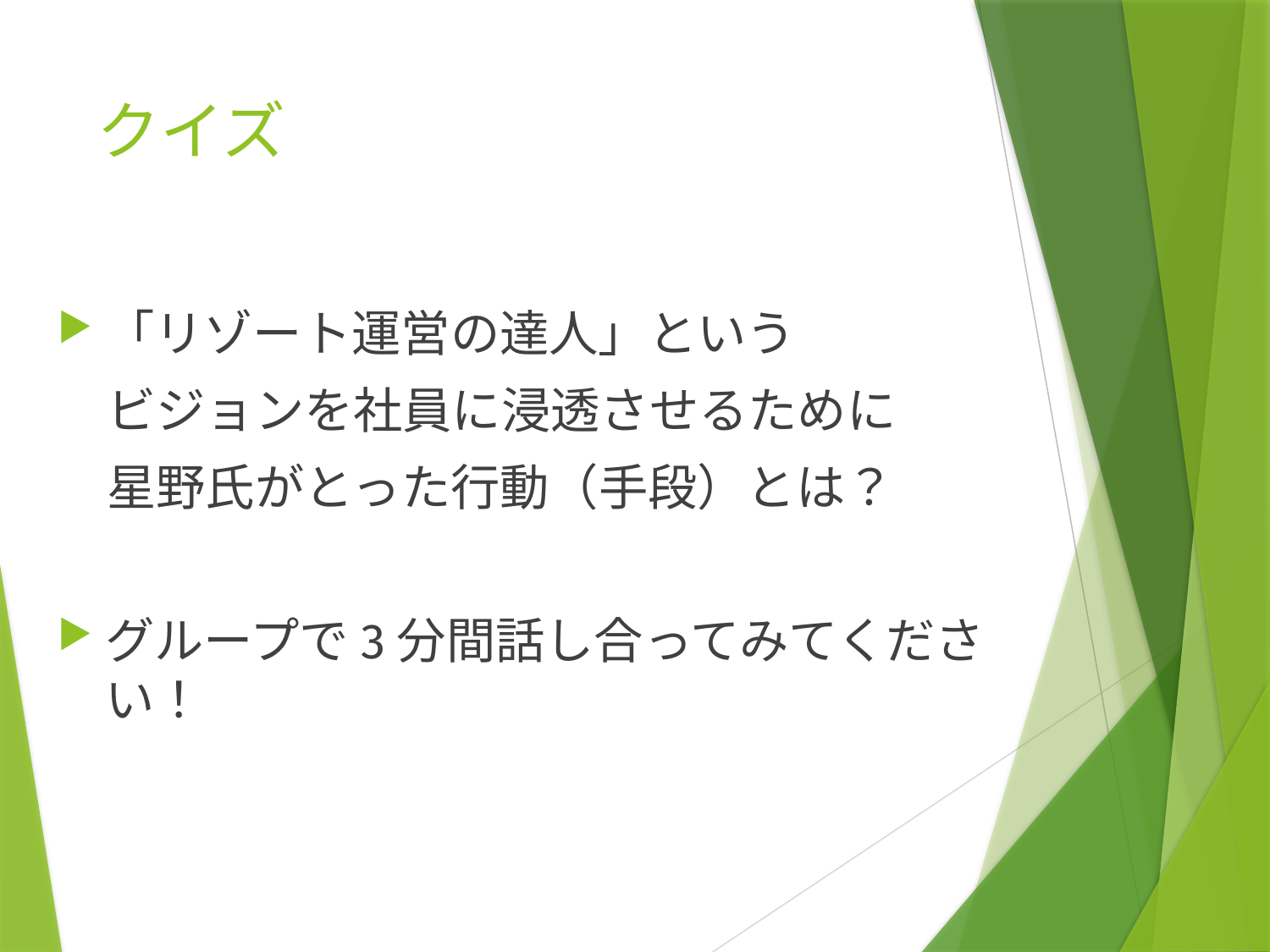

# クイズ
「リゾート運営の達人」という
　ビジョンを社員に浸透させるために
　星野氏がとった行動（手段）とは？

グループで3分間話し合ってみてください！